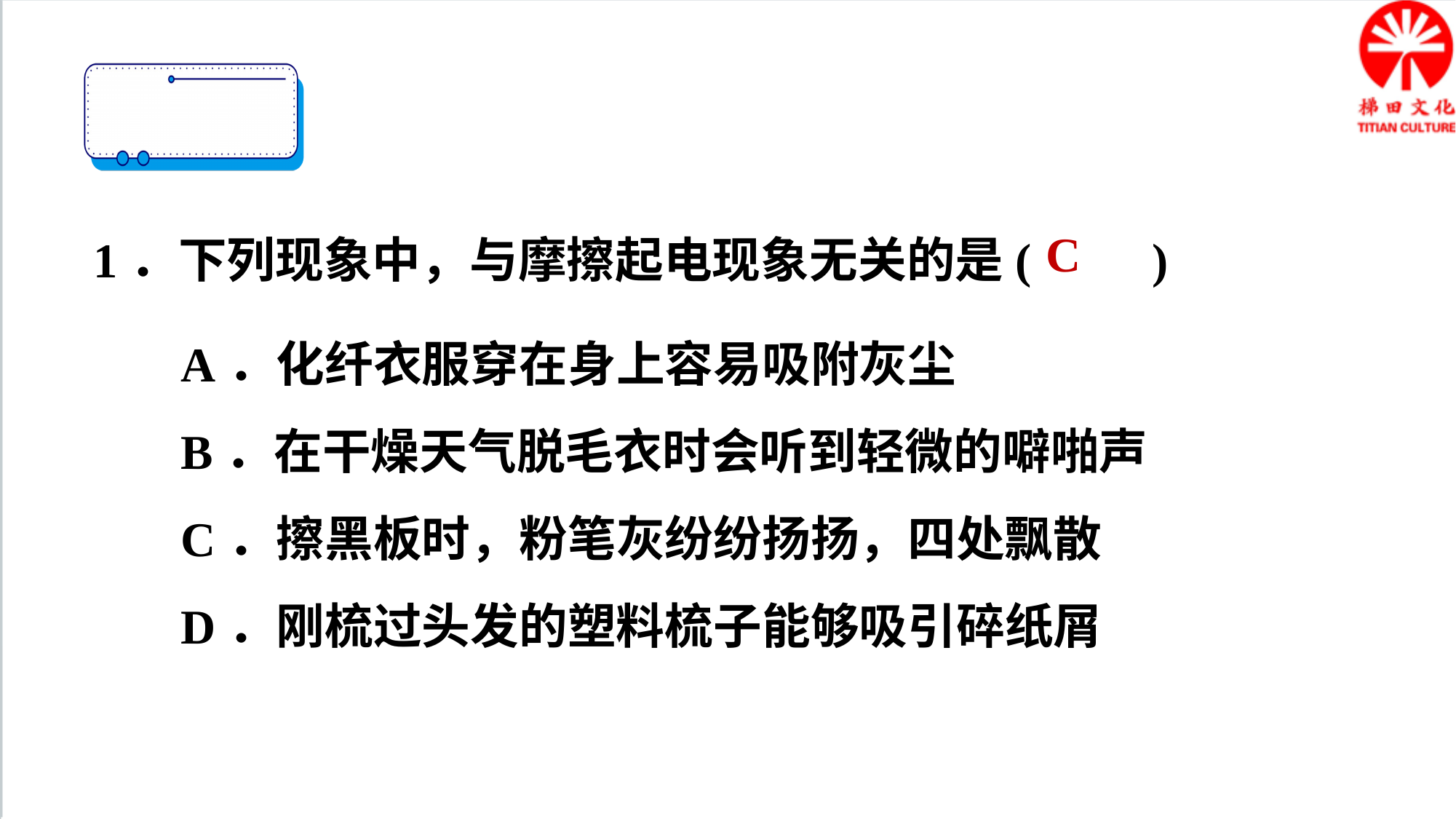

1．下列现象中，与摩擦起电现象无关的是(　　)
C
A．化纤衣服穿在身上容易吸附灰尘
B．在干燥天气脱毛衣时会听到轻微的噼啪声
C．擦黑板时，粉笔灰纷纷扬扬，四处飘散
D．刚梳过头发的塑料梳子能够吸引碎纸屑